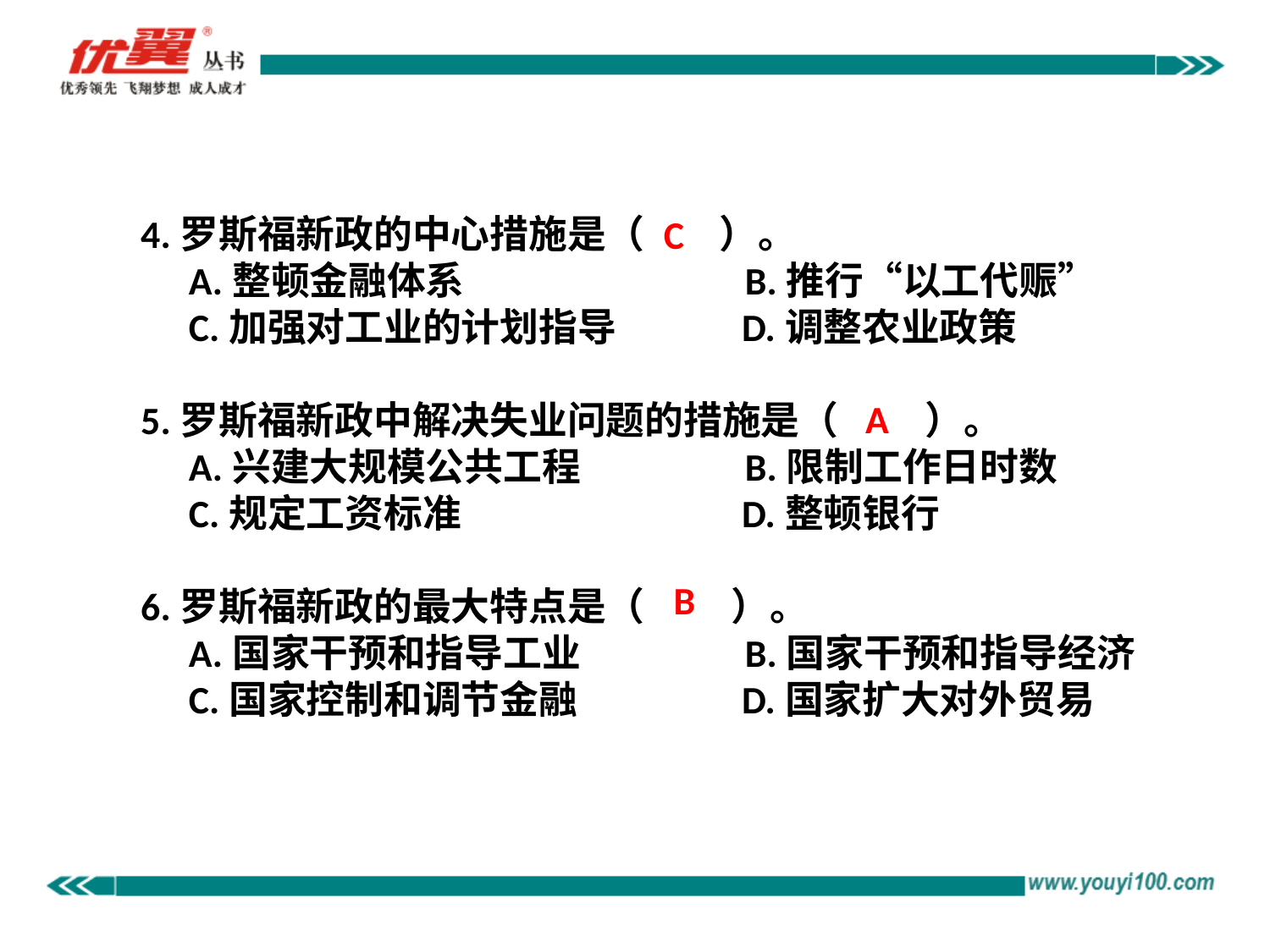

4.罗斯福新政的中心措施是（　    ）。
　A.整顿金融体系　　　　　　　B.推行“以工代赈”
　C.加强对工业的计划指导　　　D.调整农业政策

5.罗斯福新政中解决失业问题的措施是（　　 ）。
　A.兴建大规模公共工程　　　　B.限制工作日时数
　C.规定工资标准　　　　　　　D.整顿银行

6.罗斯福新政的最大特点是（　　 ）。
　A.国家干预和指导工业　　　　B.国家干预和指导经济
　C.国家控制和调节金融　　　　D.国家扩大对外贸易
C
A
B